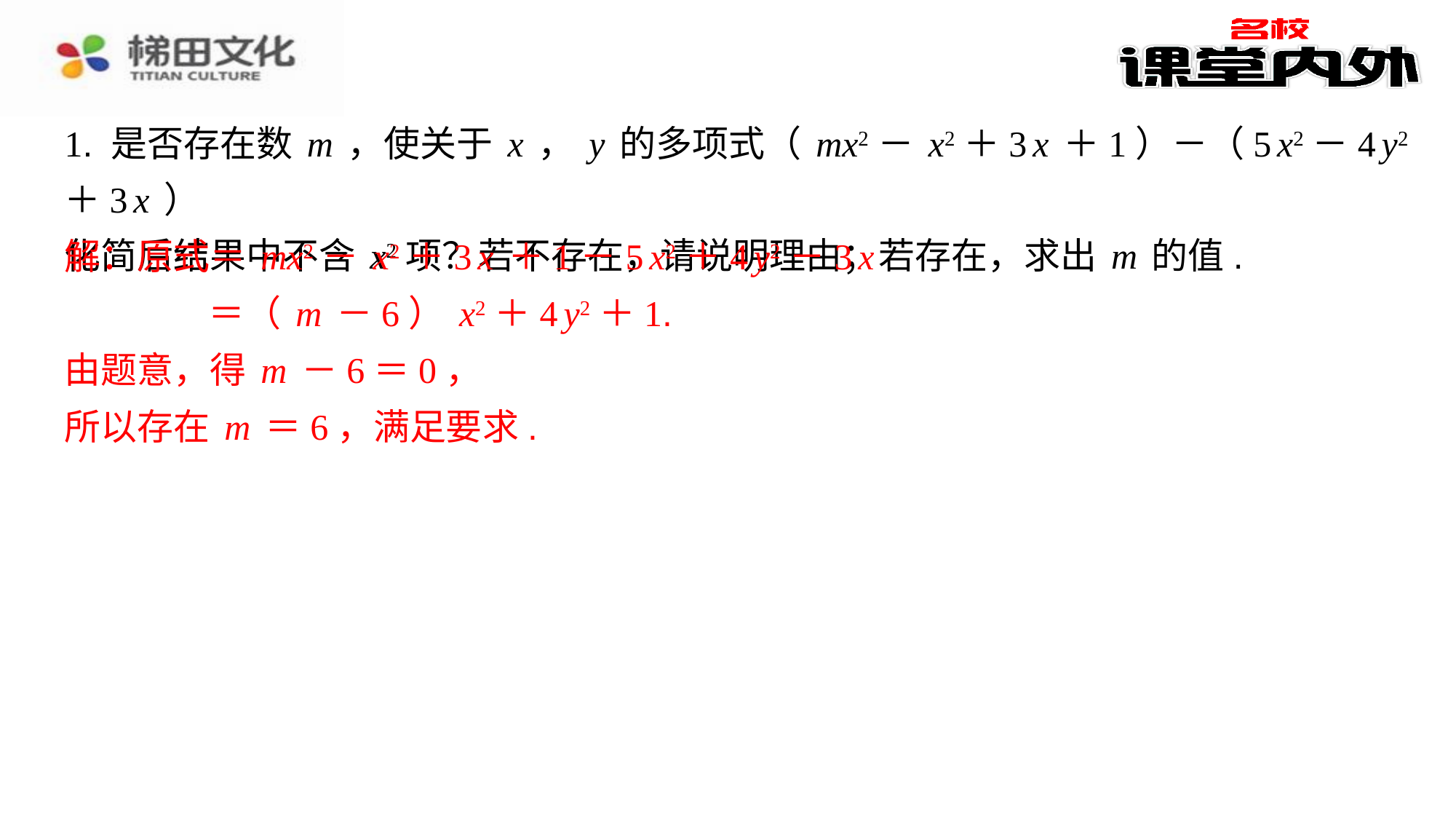

1. 是否存在数m，使关于x，y的多项式（mx2－x2＋3x＋1）－（5x2－4y2＋3x）
化简后结果中不含x2项？若不存在，请说明理由；若存在，求出m的值.
解：原式＝mx2－x2＋3x＋1－5x2＋4y2－3x
＝（m－6）x2＋4y2＋1.
由题意，得m－6＝0，
所以存在m＝6，满足要求.
解：原式＝mx2－x2＋3x＋1－5x2＋4y2－3x
＝（m－6）x2＋4y2＋1.
由题意，得m－6＝0，
所以存在m＝6，满足要求.